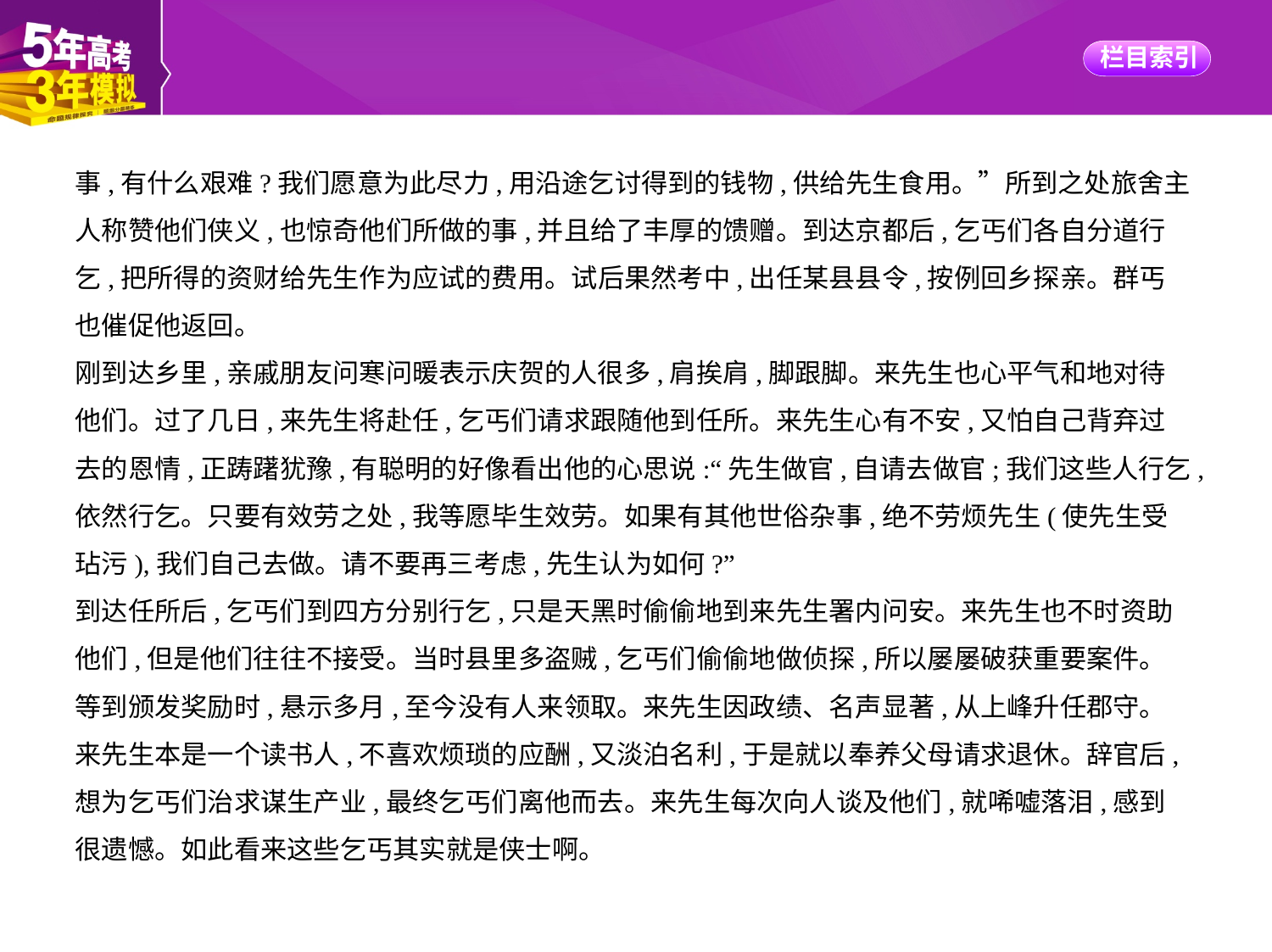

事,有什么艰难?我们愿意为此尽力,用沿途乞讨得到的钱物,供给先生食用。”所到之处旅舍主
人称赞他们侠义,也惊奇他们所做的事,并且给了丰厚的馈赠。到达京都后,乞丐们各自分道行
乞,把所得的资财给先生作为应试的费用。试后果然考中,出任某县县令,按例回乡探亲。群丐
也催促他返回。
刚到达乡里,亲戚朋友问寒问暖表示庆贺的人很多,肩挨肩,脚跟脚。来先生也心平气和地对待
他们。过了几日,来先生将赴任,乞丐们请求跟随他到任所。来先生心有不安,又怕自己背弃过
去的恩情,正踌躇犹豫,有聪明的好像看出他的心思说:“先生做官,自请去做官;我们这些人行乞,
依然行乞。只要有效劳之处,我等愿毕生效劳。如果有其他世俗杂事,绝不劳烦先生(使先生受
玷污),我们自己去做。请不要再三考虑,先生认为如何?”
到达任所后,乞丐们到四方分别行乞,只是天黑时偷偷地到来先生署内问安。来先生也不时资助
他们,但是他们往往不接受。当时县里多盗贼,乞丐们偷偷地做侦探,所以屡屡破获重要案件。
等到颁发奖励时,悬示多月,至今没有人来领取。来先生因政绩、名声显著,从上峰升任郡守。
来先生本是一个读书人,不喜欢烦琐的应酬,又淡泊名利,于是就以奉养父母请求退休。辞官后,
想为乞丐们治求谋生产业,最终乞丐们离他而去。来先生每次向人谈及他们,就唏嘘落泪,感到
很遗憾。如此看来这些乞丐其实就是侠士啊。